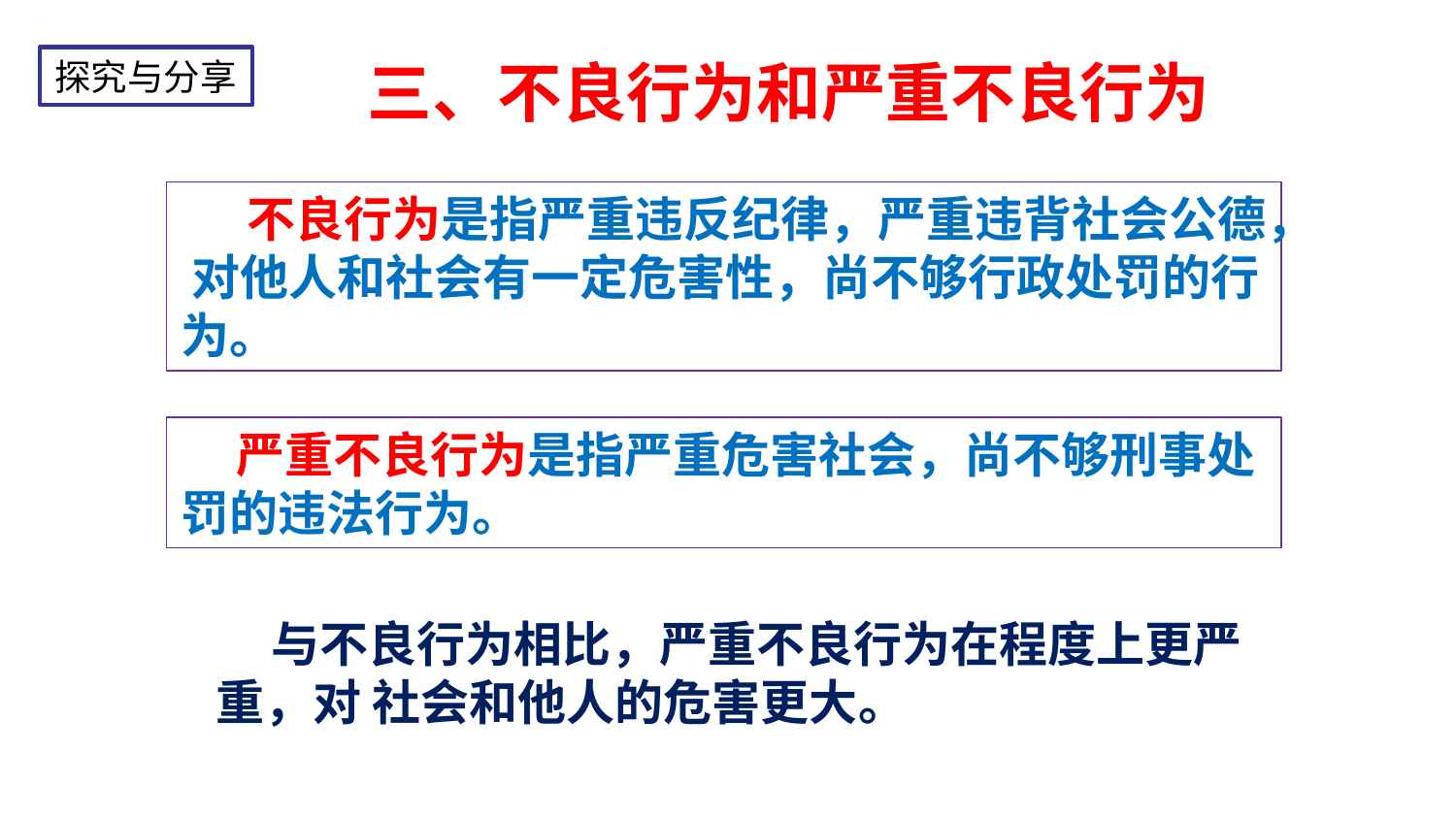

三、不良行为和严重不良行为
探究与分享
     不良行为是指严重违反纪律，严重违背社会公德， 对他人和社会有一定危害性，尚不够行政处罚的行为。
    严重不良行为是指严重危害社会，尚不够刑事处罚的违法行为。
    与不良行为相比，严重不良行为在程度上更严重，对 社会和他人的危害更大。